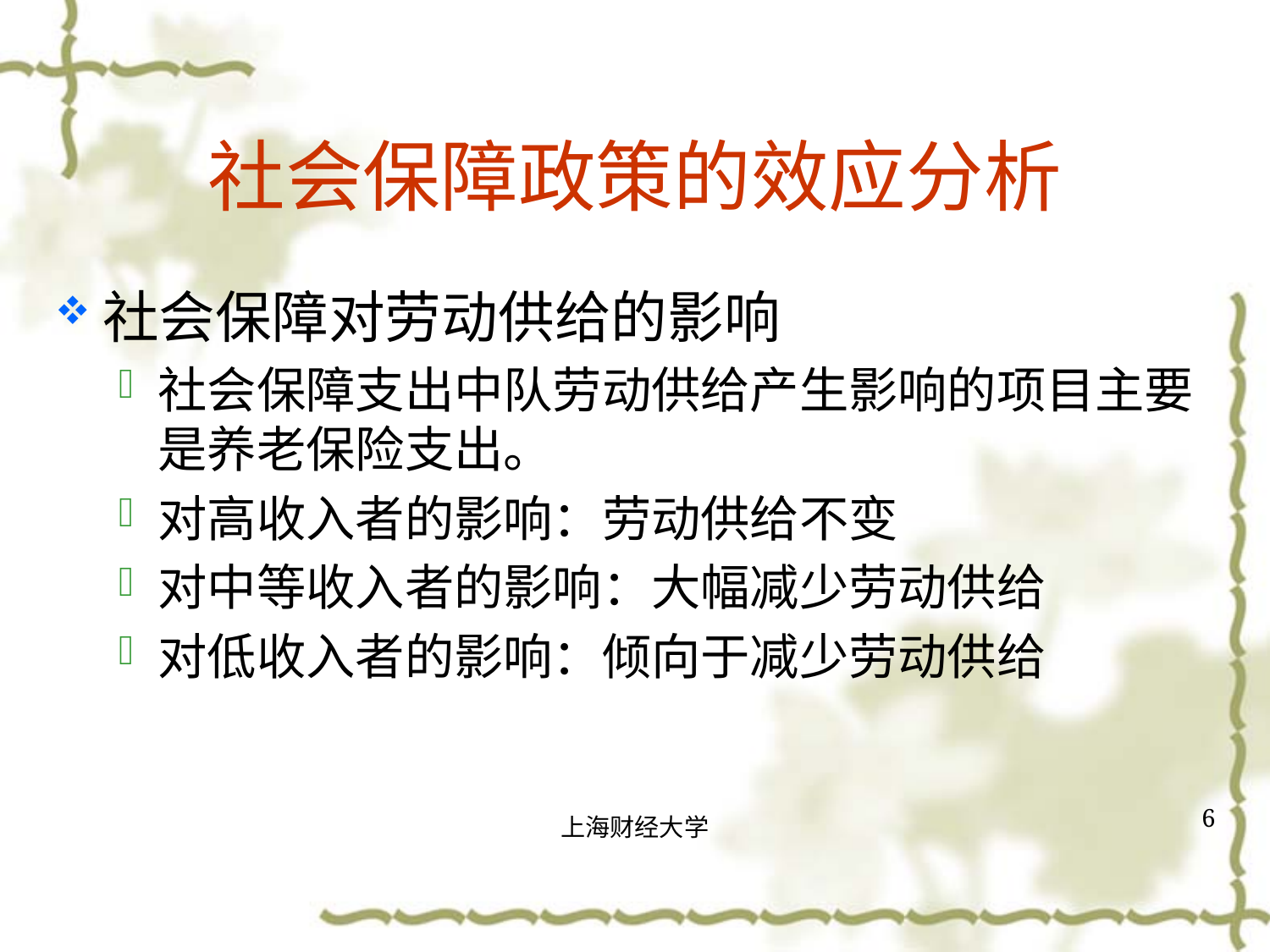

# 社会保障政策的效应分析
社会保障对劳动供给的影响
社会保障支出中队劳动供给产生影响的项目主要是养老保险支出。
对高收入者的影响：劳动供给不变
对中等收入者的影响：大幅减少劳动供给
对低收入者的影响：倾向于减少劳动供给
6
上海财经大学